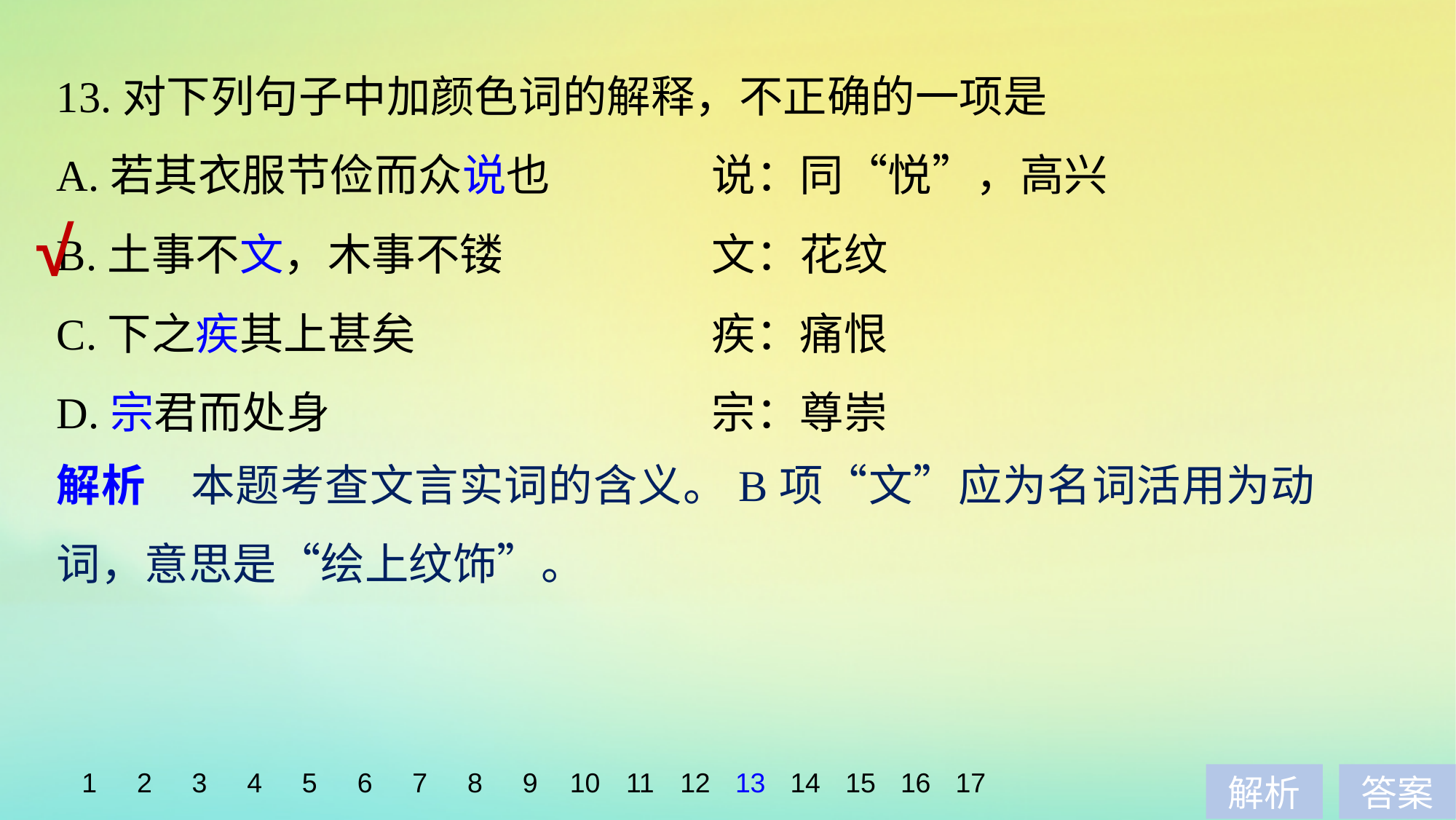

13.对下列句子中加颜色词的解释，不正确的一项是
A.若其衣服节俭而众说也　　　	说：同“悦”，高兴
B.土事不文，木事不镂  		文：花纹
C.下之疾其上甚矣  			疾：痛恨
D.宗君而处身  				宗：尊崇
√
解析　本题考查文言实词的含义。B项“文”应为名词活用为动词，意思是“绘上纹饰”。
1
2
3
4
5
6
7
8
9
10
11
12
13
14
15
16
17
解析
答案